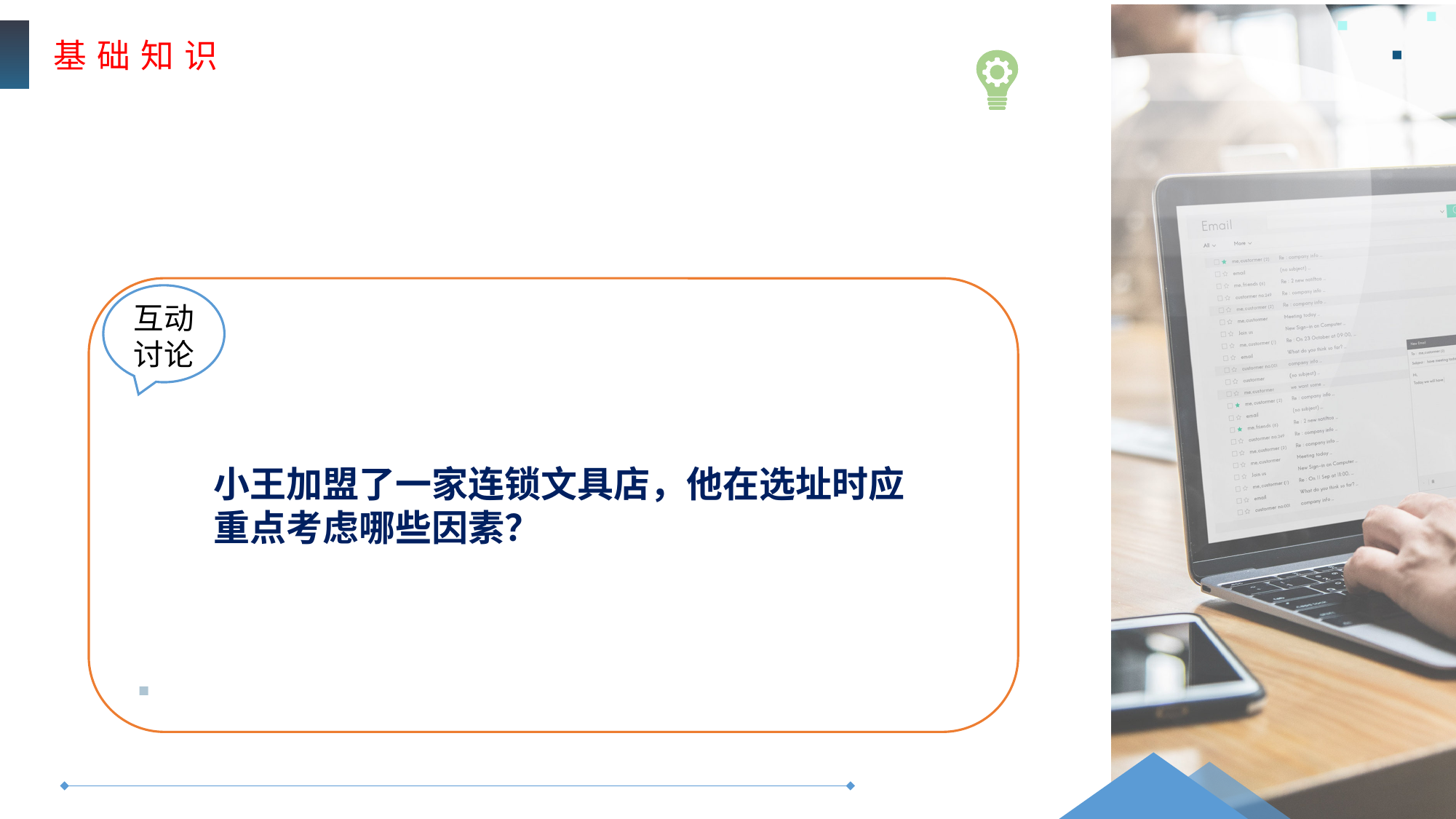

基 础 知 识

互动
讨论
小王加盟了一家连锁文具店，他在选址时应重点考虑哪些因素？